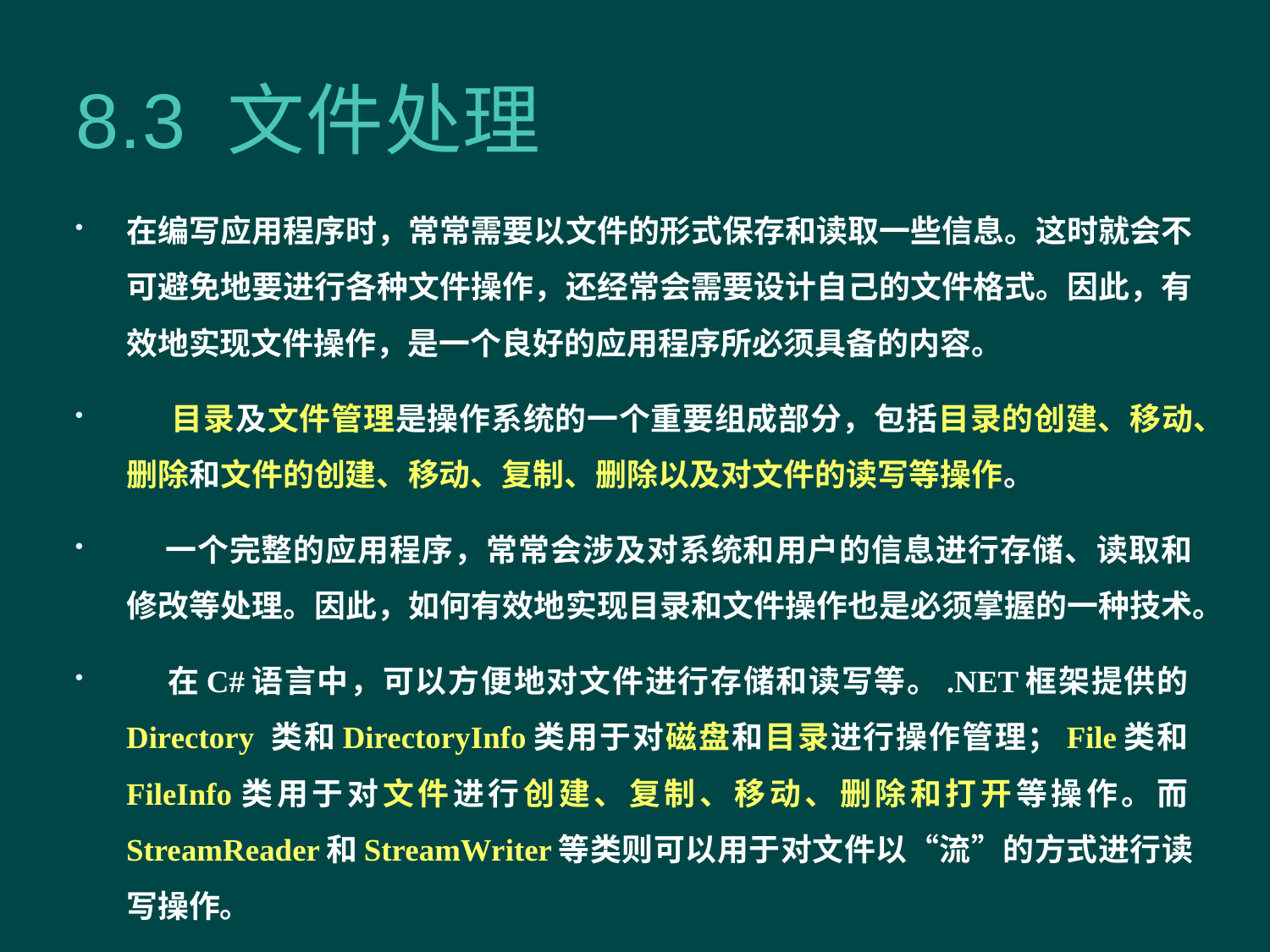

# 8.3 文件处理
在编写应用程序时，常常需要以文件的形式保存和读取一些信息。这时就会不可避免地要进行各种文件操作，还经常会需要设计自己的文件格式。因此，有效地实现文件操作，是一个良好的应用程序所必须具备的内容。
     目录及文件管理是操作系统的一个重要组成部分，包括目录的创建、移动、删除和文件的创建、移动、复制、删除以及对文件的读写等操作。
    一个完整的应用程序，常常会涉及对系统和用户的信息进行存储、读取和修改等处理。因此，如何有效地实现目录和文件操作也是必须掌握的一种技术。
    在C#语言中，可以方便地对文件进行存储和读写等。.NET框架提供的Directory 类和DirectoryInfo类用于对磁盘和目录进行操作管理；File类和FileInfo类用于对文件进行创建、复制、移动、删除和打开等操作。而StreamReader和StreamWriter等类则可以用于对文件以“流”的方式进行读写操作。